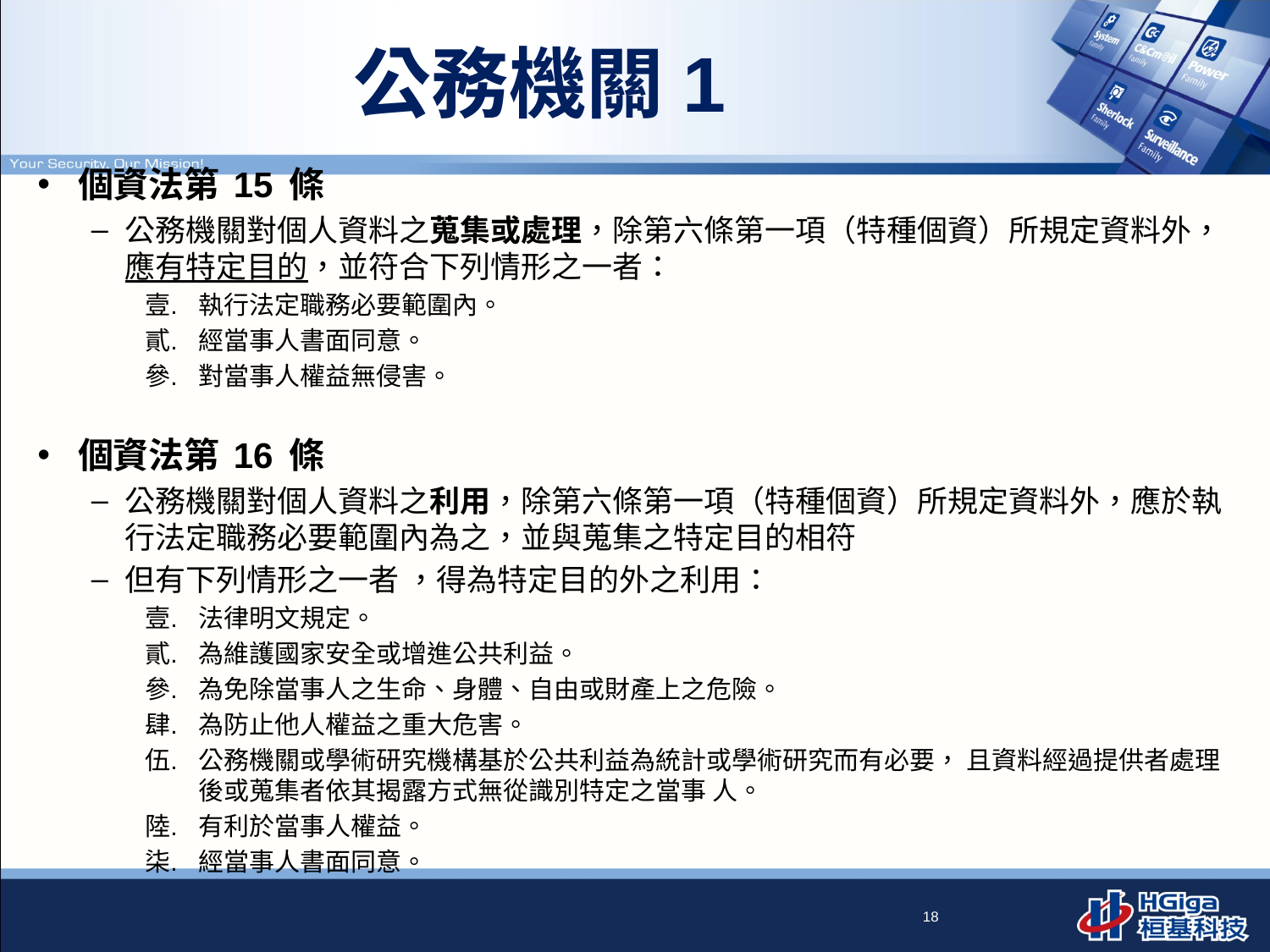

# 公務機關1
個資法第 15 條
公務機關對個人資料之蒐集或處理，除第六條第一項（特種個資）所規定資料外，應有特定目的，並符合下列情形之一者：
執行法定職務必要範圍內。
經當事人書面同意。
對當事人權益無侵害。

個資法第 16 條
公務機關對個人資料之利用，除第六條第一項（特種個資）所規定資料外，應於執行法定職務必要範圍內為之，並與蒐集之特定目的相符
但有下列情形之一者 ，得為特定目的外之利用：
法律明文規定。
為維護國家安全或增進公共利益。
為免除當事人之生命、身體、自由或財產上之危險。
為防止他人權益之重大危害。
公務機關或學術研究機構基於公共利益為統計或學術研究而有必要， 且資料經過提供者處理後或蒐集者依其揭露方式無從識別特定之當事 人。
有利於當事人權益。
經當事人書面同意。

18